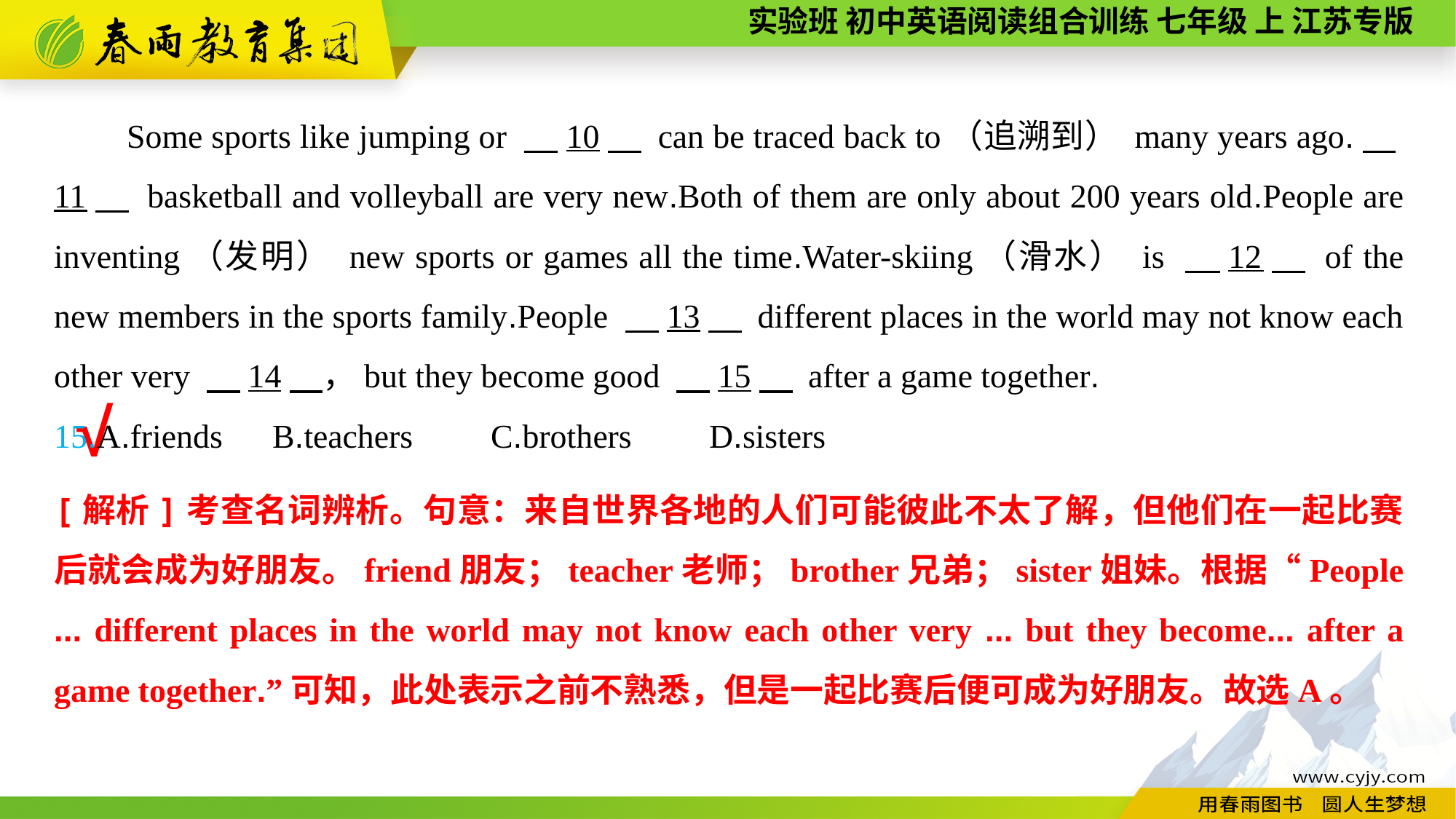

Some sports like jumping or 　10　 can be traced back to（追溯到） many years ago.　11　 basketball and volleyball are very new.Both of them are only about 200 years old.People are inventing（发明） new sports or games all the time.Water-skiing（滑水） is 　12　 of the new members in the sports family.People 　13　 different places in the world may not know each other very 　14　，but they become good 　15　 after a game together.
15.A.friends	B.teachers	C.brothers	D.sisters
√
[解析]考查名词辨析。句意：来自世界各地的人们可能彼此不太了解，但他们在一起比赛后就会成为好朋友。friend朋友；teacher老师；brother兄弟；sister姐妹。根据“People ... different places in the world may not know each other very ... but they become... after a game together.”可知，此处表示之前不熟悉，但是一起比赛后便可成为好朋友。故选A。